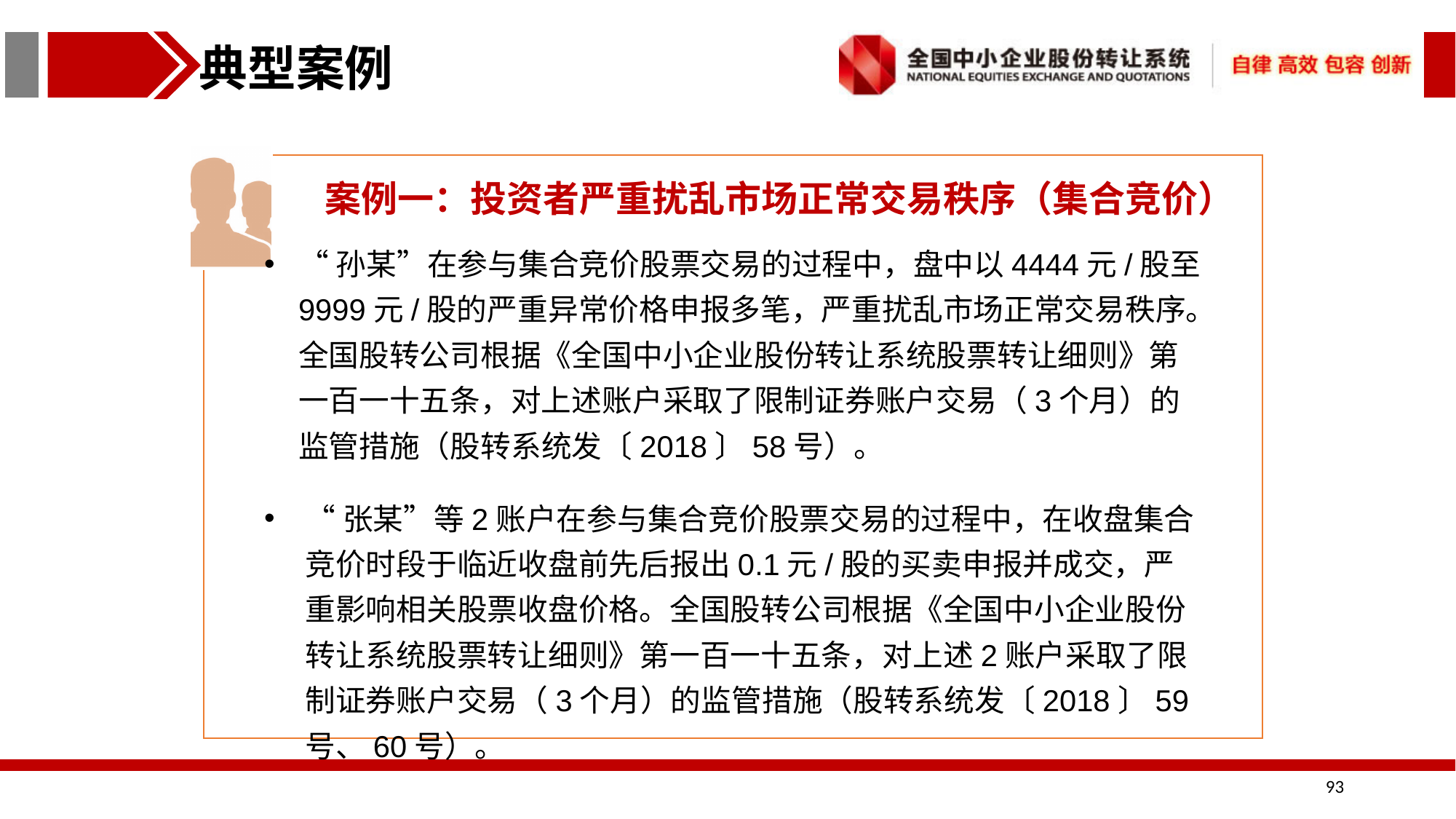

典型案例

     案例一：投资者严重扰乱市场正常交易秩序（集合竞价）
“孙某”在参与集合竞价股票交易的过程中，盘中以4444元/股至9999元/股的严重异常价格申报多笔，严重扰乱市场正常交易秩序。全国股转公司根据《全国中小企业股份转让系统股票转让细则》第一百一十五条，对上述账户采取了限制证券账户交易（3个月）的监管措施（股转系统发〔2018〕58号）。

“张某”等2账户在参与集合竞价股票交易的过程中，在收盘集合竞价时段于临近收盘前先后报出0.1元/股的买卖申报并成交，严重影响相关股票收盘价格。全国股转公司根据《全国中小企业股份转让系统股票转让细则》第一百一十五条，对上述2账户采取了限制证券账户交易（3个月）的监管措施（股转系统发〔2018〕59号、60号）。

93